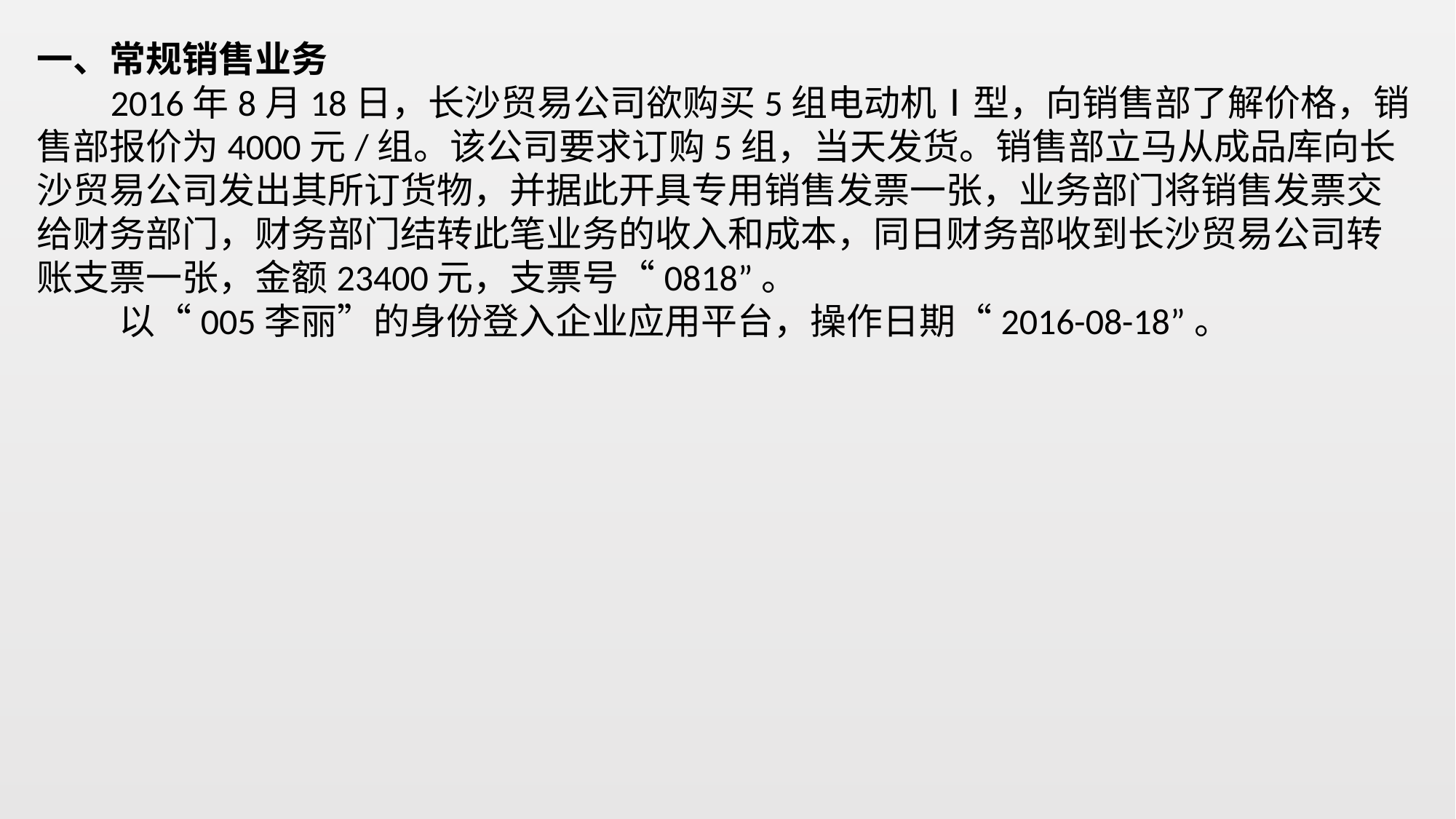

一、常规销售业务
         2016年8月18日，长沙贸易公司欲购买5组电动机Ⅰ型，向销售部了解价格，销售部报价为4000元/组。该公司要求订购5组，当天发货。销售部立马从成品库向长沙贸易公司发出其所订货物，并据此开具专用销售发票一张，业务部门将销售发票交给财务部门，财务部门结转此笔业务的收入和成本，同日财务部收到长沙贸易公司转账支票一张，金额23400元，支票号“0818”。
         以“005李丽”的身份登入企业应用平台，操作日期“2016-08-18”。